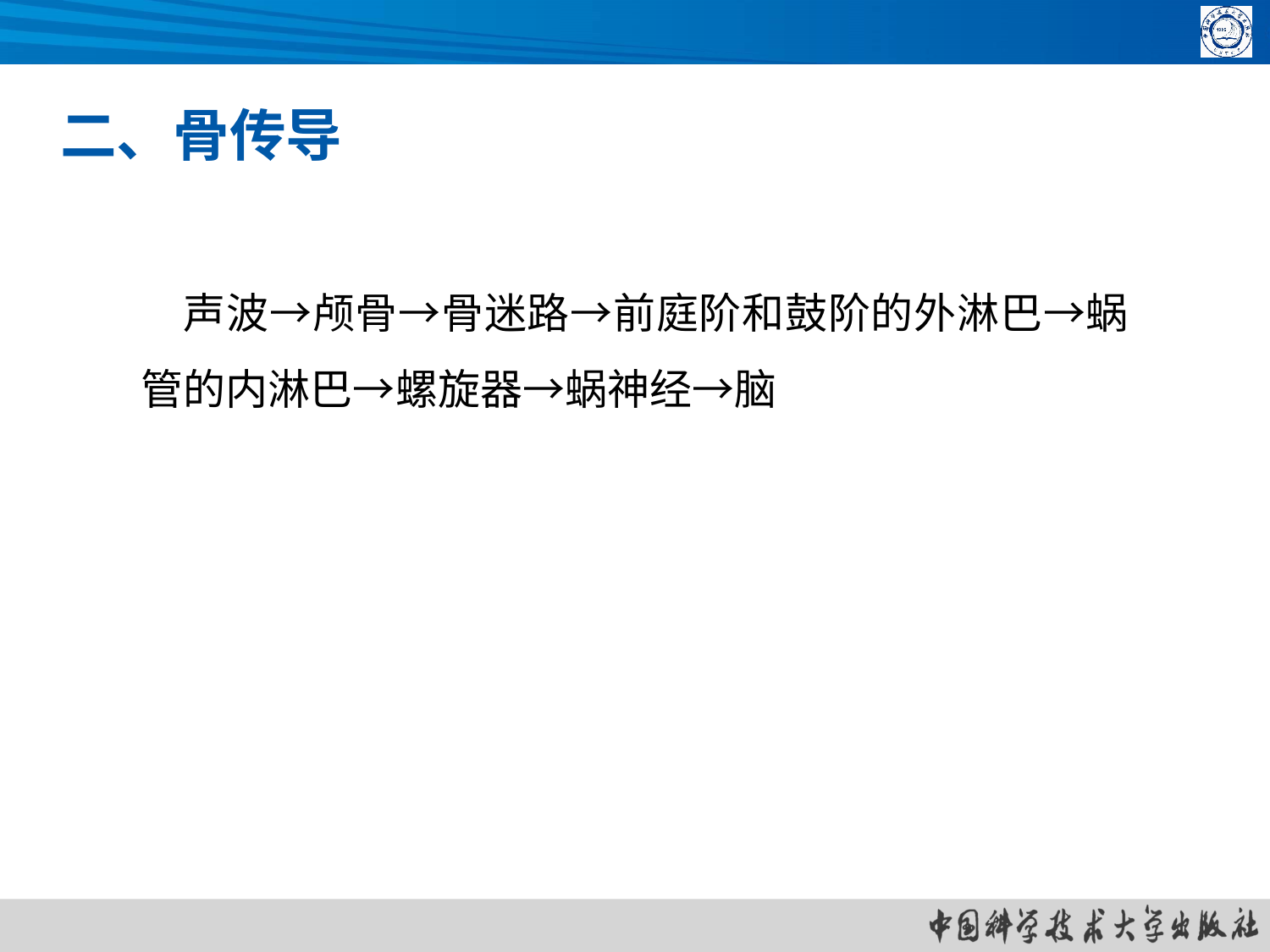

二、骨传导
声波→颅骨→骨迷路→前庭阶和鼓阶的外淋巴→蜗管的内淋巴→螺旋器→蜗神经→脑